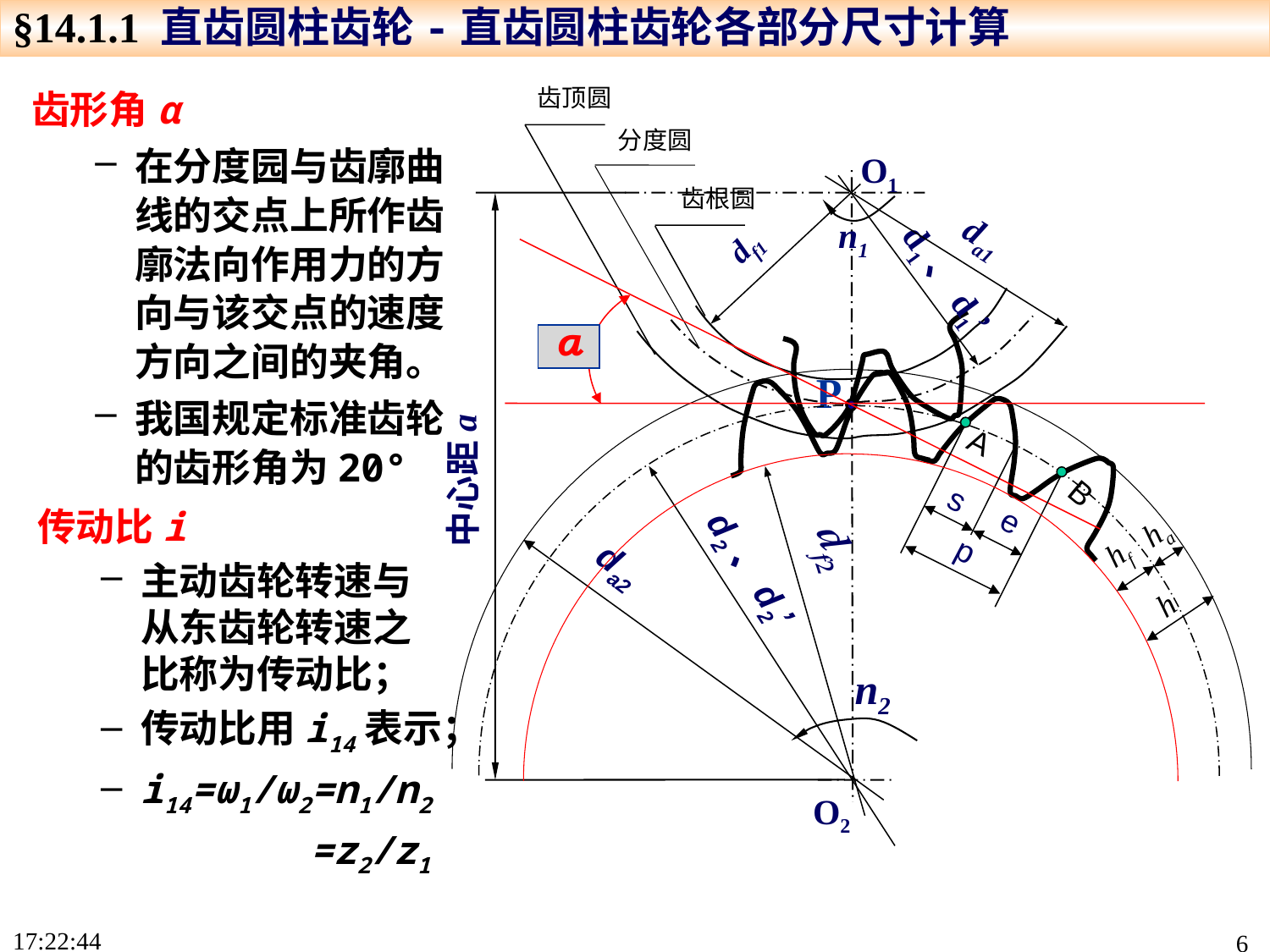

§14.1.1 直齿圆柱齿轮-直齿圆柱齿轮各部分尺寸计算
齿顶圆
分度圆

O1

齿根圆

da1
n1
df1

d1、d1’

α

P

A

中心距a

B
s

e

ha
df2
p
hf

da2

d2、d2’

h

n2

O2
齿形角α
在分度园与齿廓曲线的交点上所作齿廓法向作用力的方向与该交点的速度方向之间的夹角。
我国规定标准齿轮的齿形角为20°
传动比i
主动齿轮转速与从东齿轮转速之比称为传动比；
传动比用i14表示；
i14=ω1/ω2=n1/n2
         =z2/z1
17:22:44
6